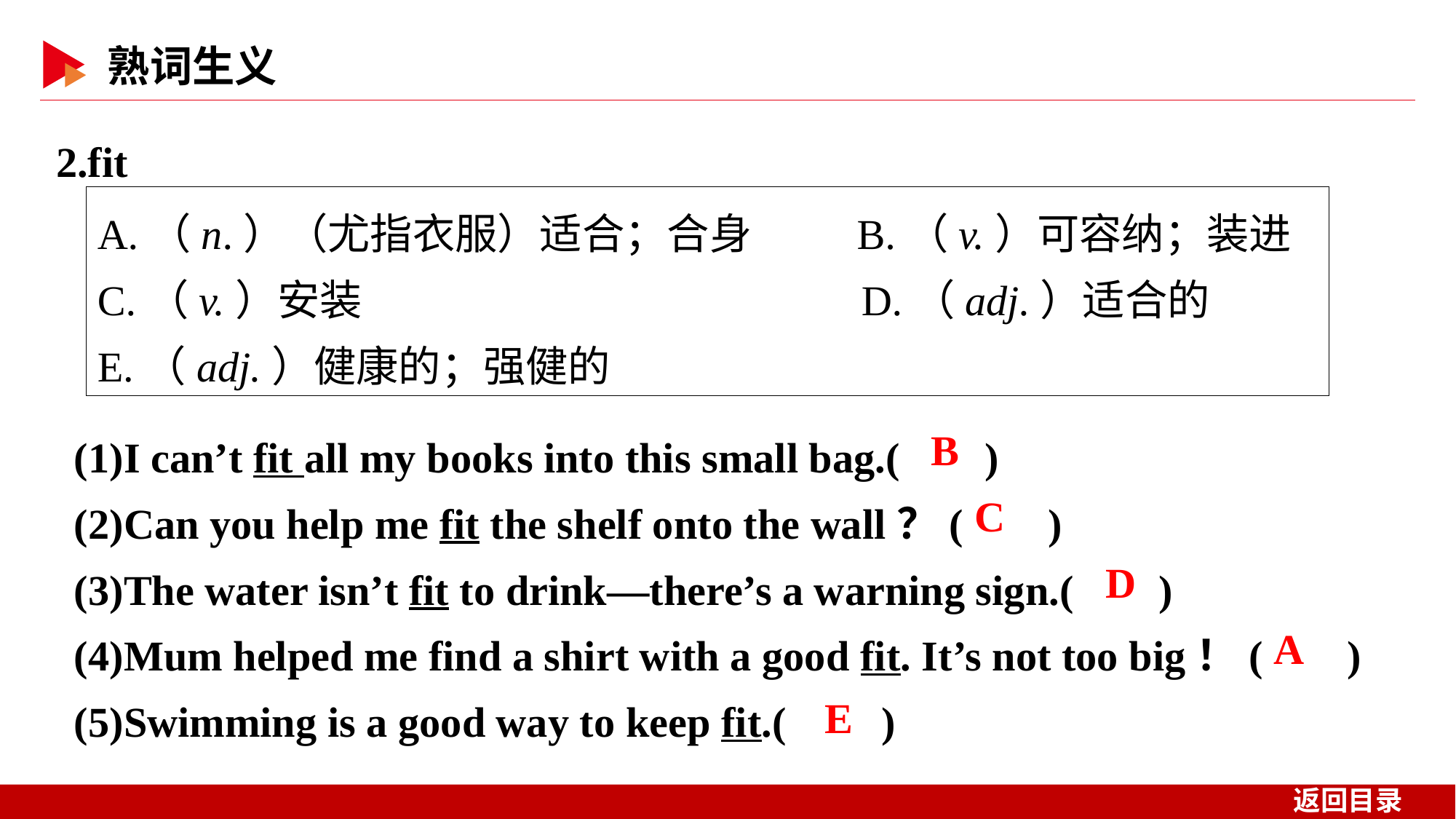

2.fit
A.（n.）（尤指衣服）适合；合身	          B.（v.）可容纳；装进
C.（v.）安装					D.（adj.）适合的
E.（adj.）健康的；强健的
(1)I can’t fit all my books into this small bag.(        )
(2)Can you help me fit the shelf onto the wall？(        )
(3)The water isn’t fit to drink—there’s a warning sign.(        )
(4)Mum helped me find a shirt with a good fit. It’s not too big！(        )
(5)Swimming is a good way to keep fit.(         )
   B
   C
   D
   A
E